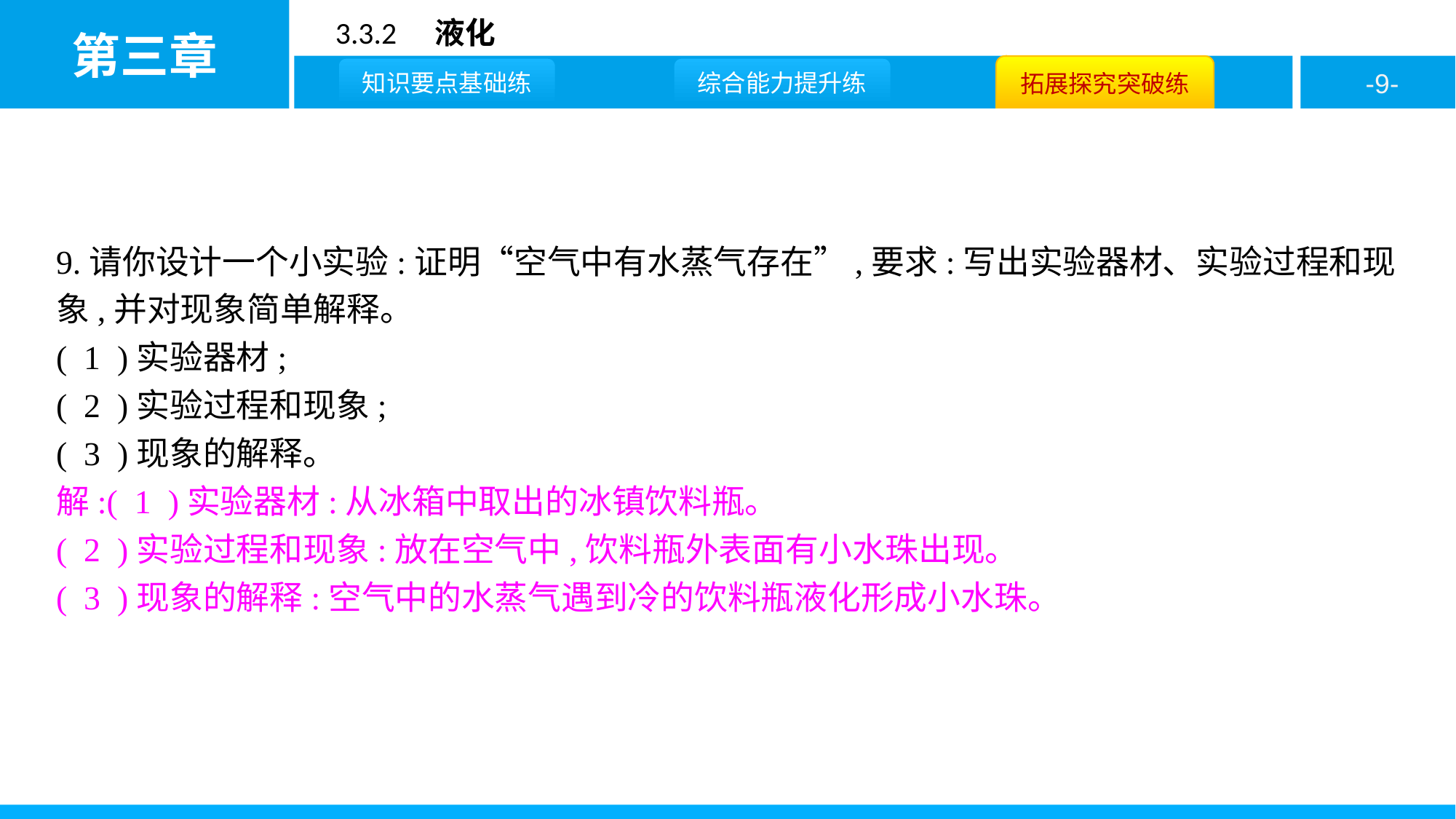

9.请你设计一个小实验:证明“空气中有水蒸气存在”,要求:写出实验器材、实验过程和现象,并对现象简单解释。
(  1  )实验器材;
(  2  )实验过程和现象;
(  3  )现象的解释。
解:(  1  )实验器材:从冰箱中取出的冰镇饮料瓶。
(  2  )实验过程和现象:放在空气中,饮料瓶外表面有小水珠出现。
(  3  )现象的解释:空气中的水蒸气遇到冷的饮料瓶液化形成小水珠。